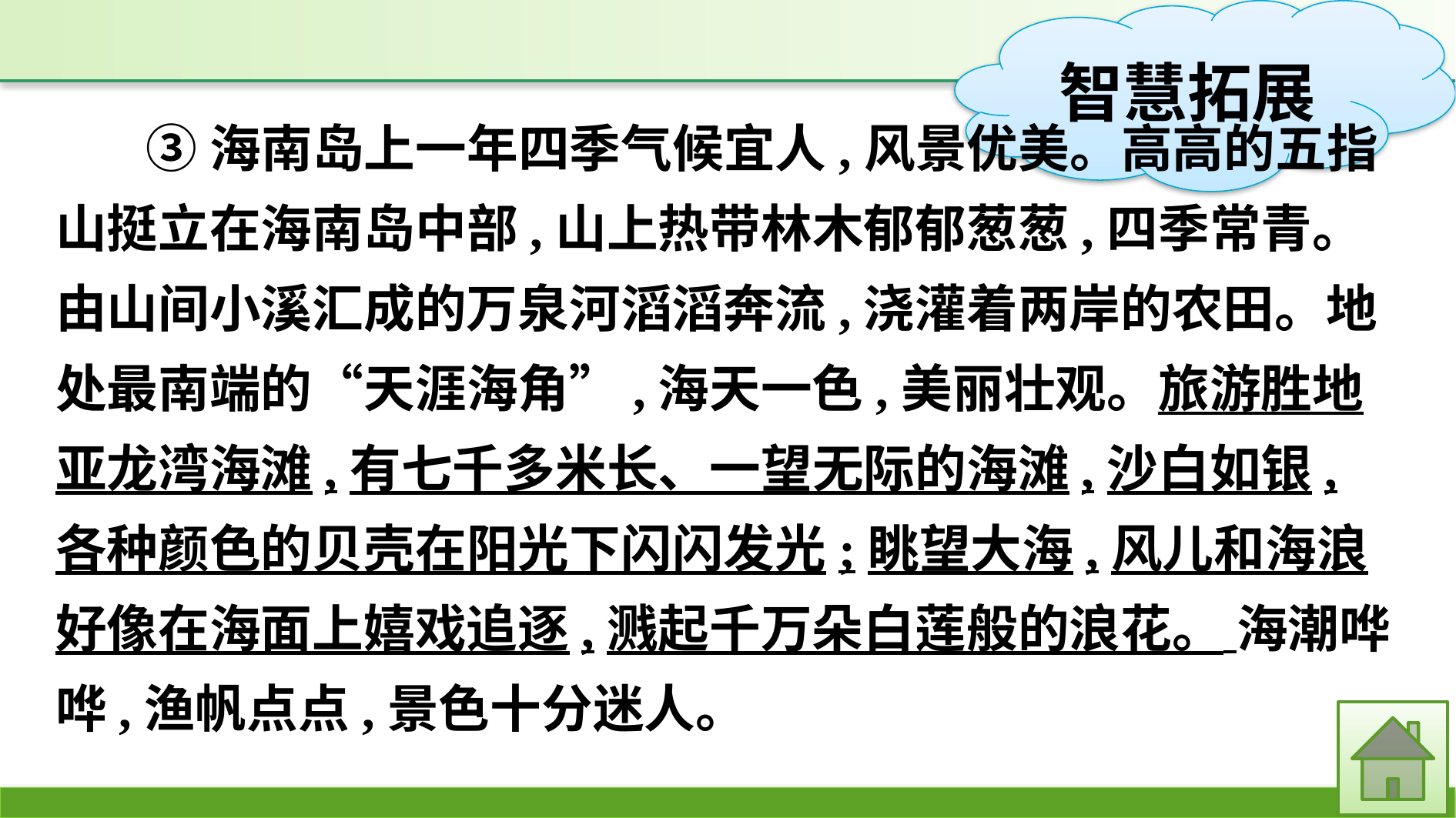

③海南岛上一年四季气候宜人,风景优美。高高的五指山挺立在海南岛中部,山上热带林木郁郁葱葱,四季常青。由山间小溪汇成的万泉河滔滔奔流,浇灌着两岸的农田。地处最南端的“天涯海角”,海天一色,美丽壮观。旅游胜地亚龙湾海滩,有七千多米长、一望无际的海滩,沙白如银,各种颜色的贝壳在阳光下闪闪发光;眺望大海,风儿和海浪好像在海面上嬉戏追逐,溅起千万朵白莲般的浪花。 海潮哗哗,渔帆点点,景色十分迷人。